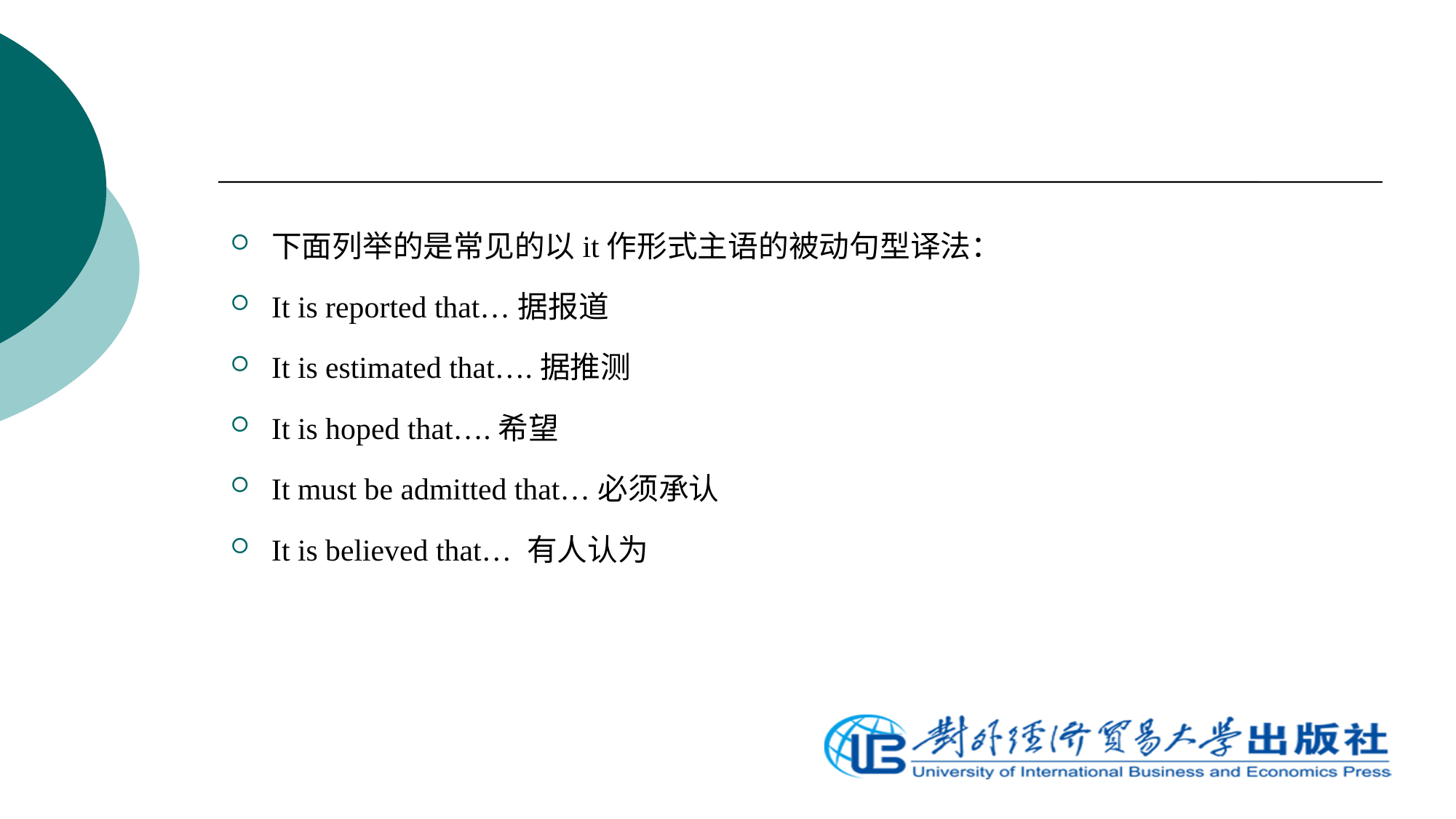

下面列举的是常见的以it作形式主语的被动句型译法：
It is reported that…据报道
It is estimated that….据推测
It is hoped that….希望
It must be admitted that…必须承认
It is believed that… 有人认为